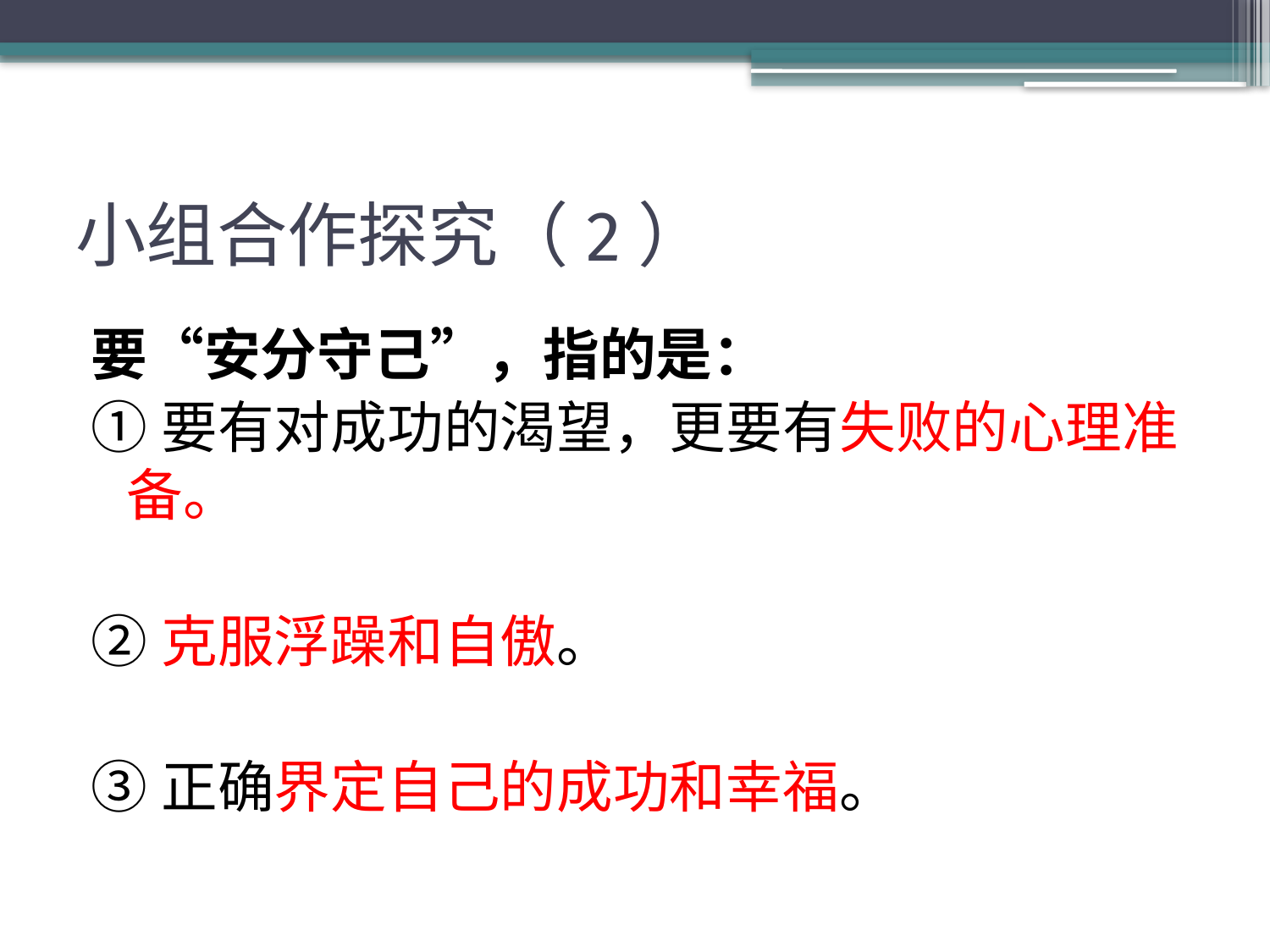

# 小组合作探究（2）
要“安分守己”，指的是：
①要有对成功的渴望，更要有失败的心理准备。

②克服浮躁和自傲。

③正确界定自己的成功和幸福。